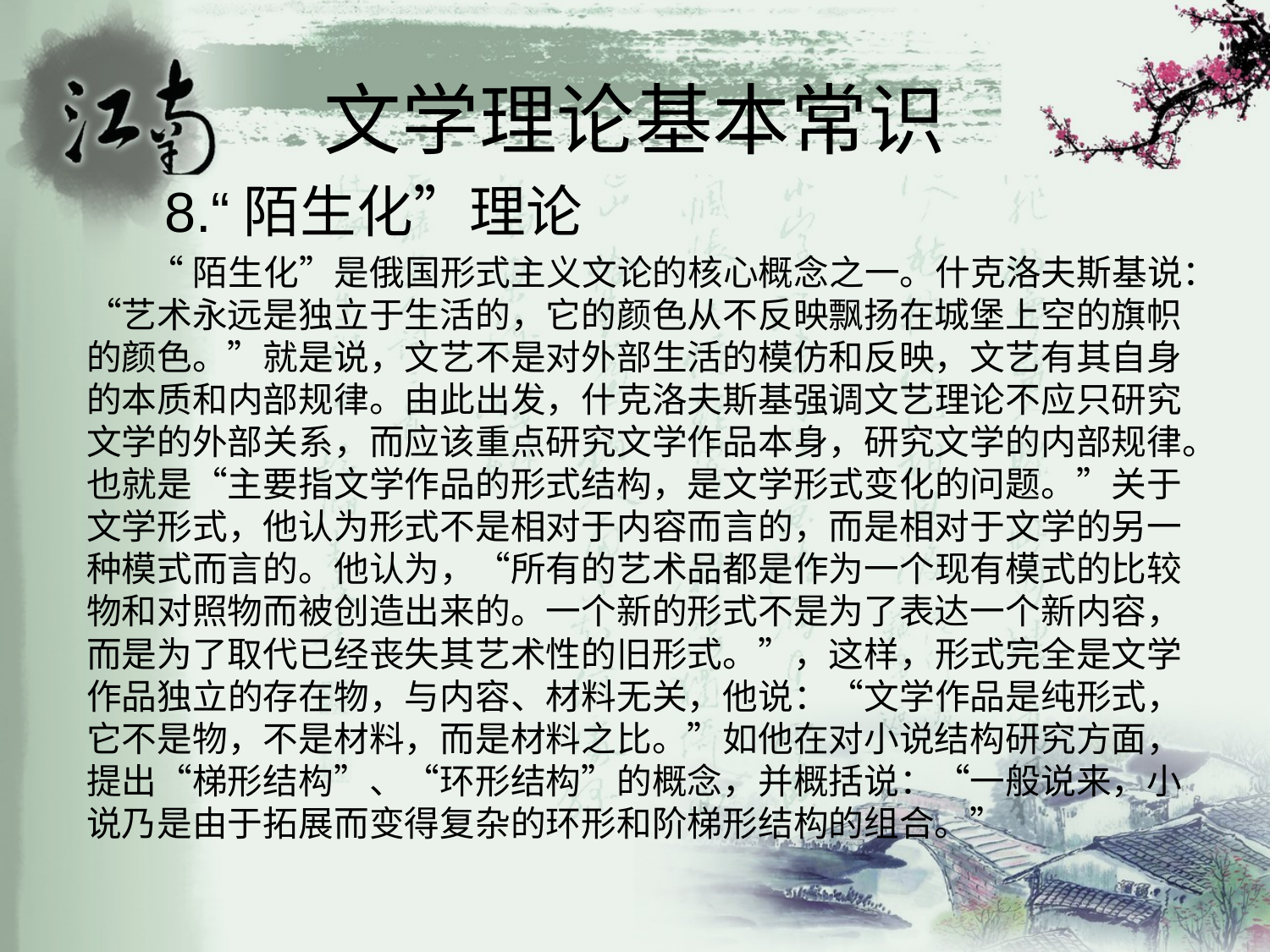

# 文学理论基本常识
        8.“陌生化”理论
        “陌生化”是俄国形式主义文论的核心概念之一。什克洛夫斯基说：“艺术永远是独立于生活的，它的颜色从不反映飘扬在城堡上空的旗帜的颜色。”就是说，文艺不是对外部生活的模仿和反映，文艺有其自身的本质和内部规律。由此出发，什克洛夫斯基强调文艺理论不应只研究文学的外部关系，而应该重点研究文学作品本身，研究文学的内部规律。也就是“主要指文学作品的形式结构，是文学形式变化的问题。”关于文学形式，他认为形式不是相对于内容而言的，而是相对于文学的另一种模式而言的。他认为，“所有的艺术品都是作为一个现有模式的比较物和对照物而被创造出来的。一个新的形式不是为了表达一个新内容，而是为了取代已经丧失其艺术性的旧形式。”，这样，形式完全是文学作品独立的存在物，与内容、材料无关，他说：“文学作品是纯形式，它不是物，不是材料，而是材料之比。”如他在对小说结构研究方面，提出“梯形结构”、“环形结构”的概念，并概括说：“一般说来，小说乃是由于拓展而变得复杂的环形和阶梯形结构的组合。”